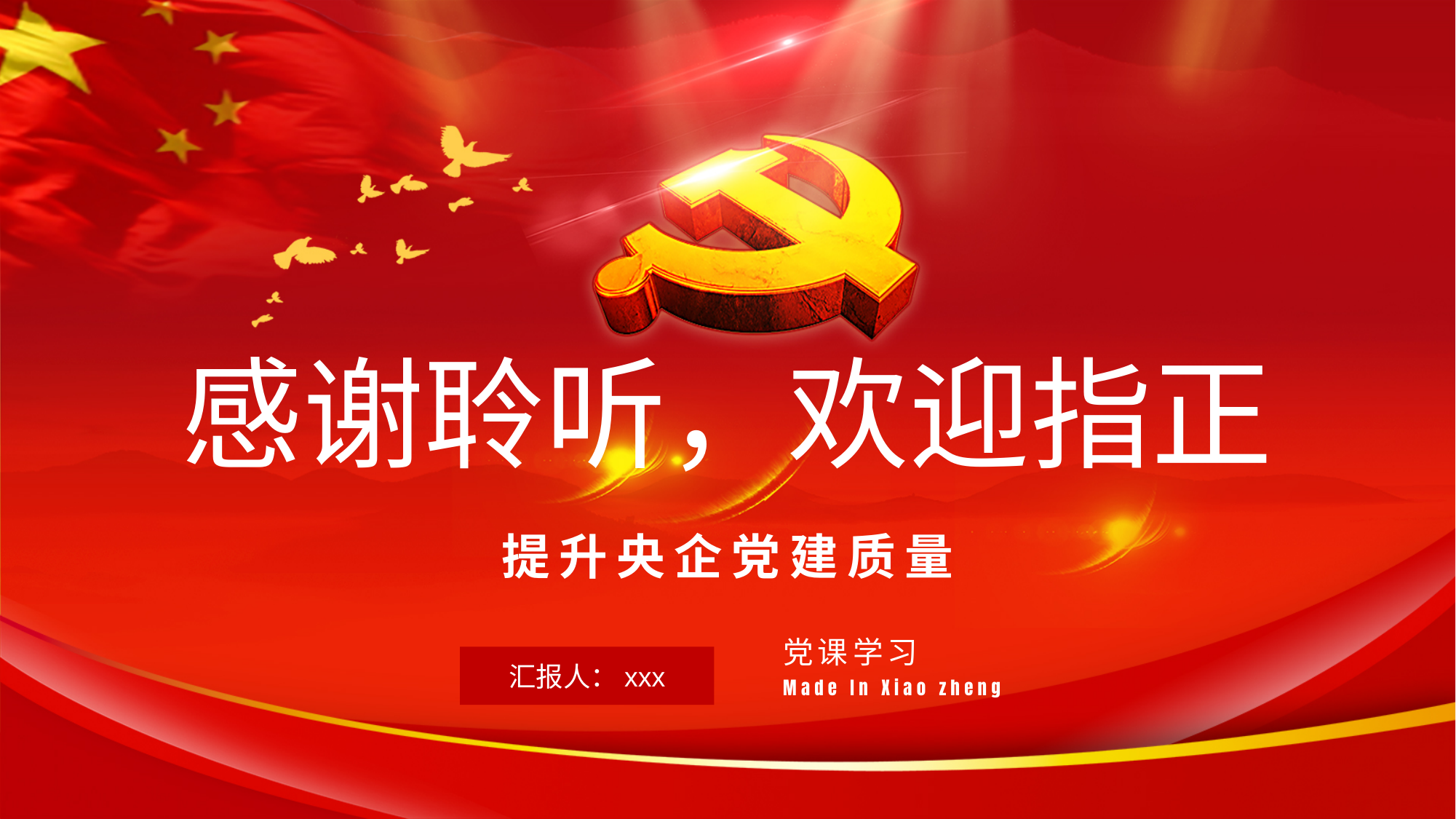

感谢聆听，欢迎指正
提升央企党建质量
党课学习
汇报人：xxx
Made In Xiao zheng